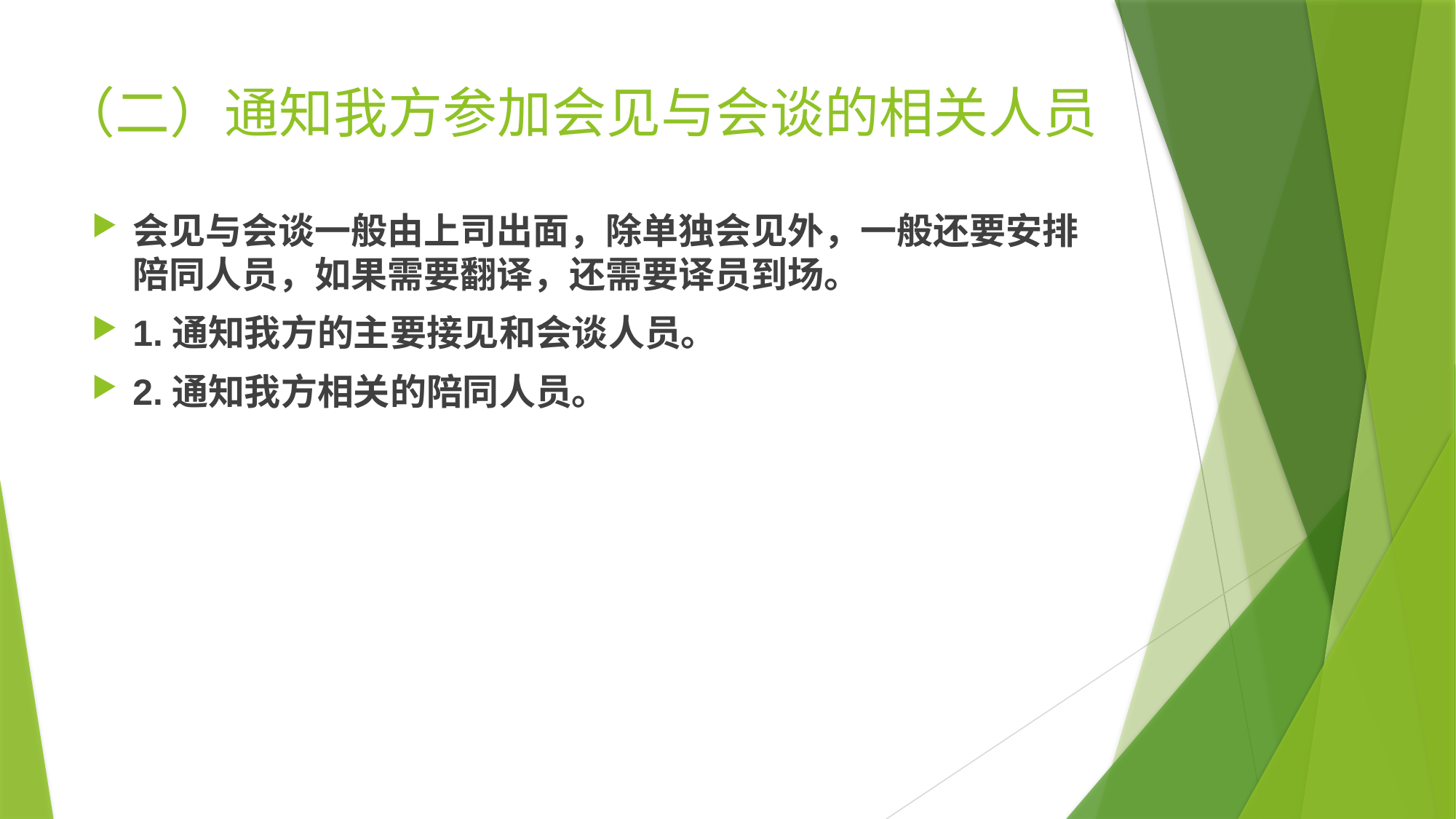

# （二）通知我方参加会见与会谈的相关人员
会见与会谈一般由上司出面，除单独会见外，一般还要安排陪同人员，如果需要翻译，还需要译员到场。
1.通知我方的主要接见和会谈人员。
2.通知我方相关的陪同人员。